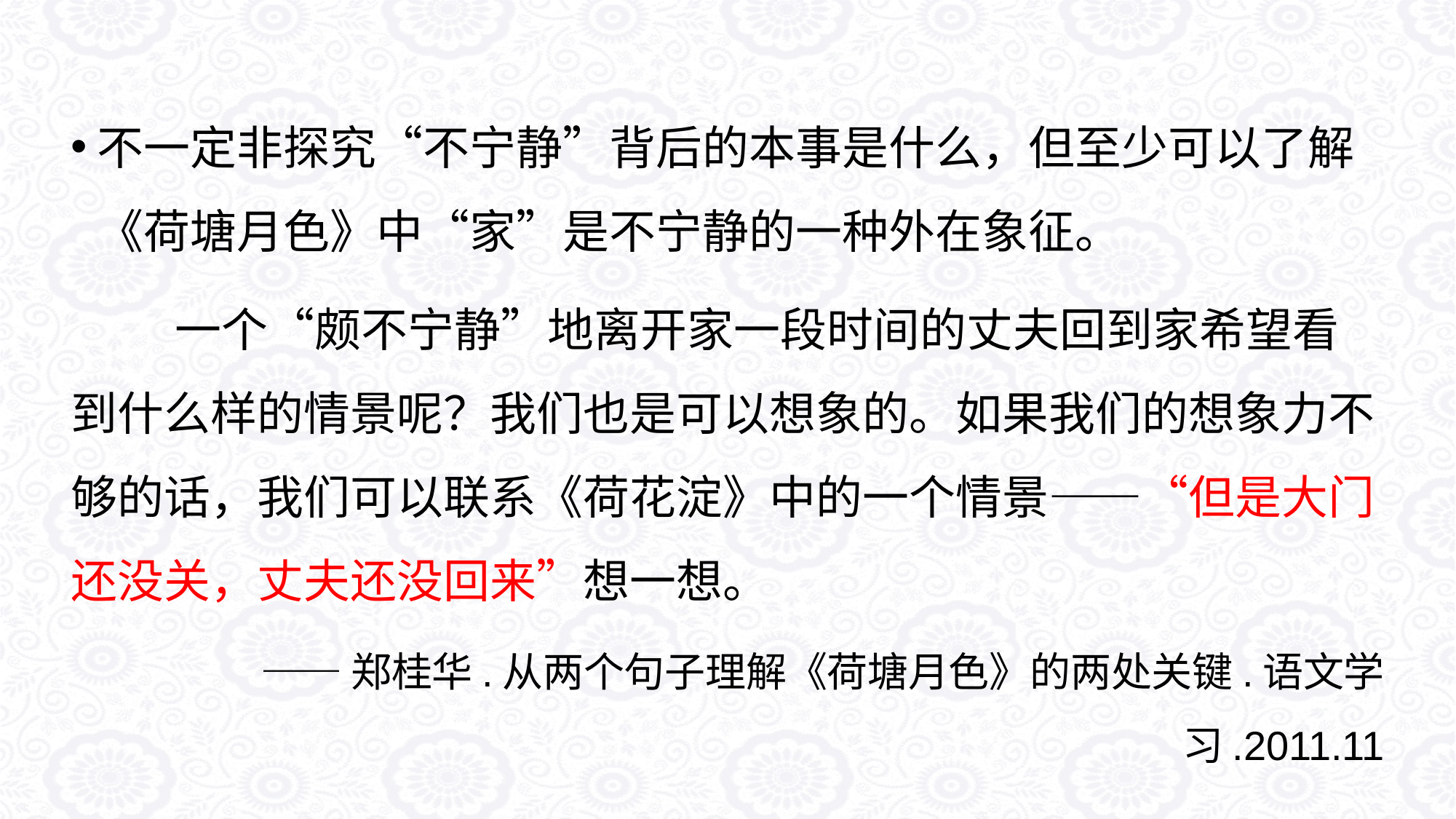

不一定非探究“不宁静”背后的本事是什么，但至少可以了解《荷塘月色》中“家”是不宁静的一种外在象征。
         一个“颇不宁静”地离开家一段时间的丈夫回到家希望看到什么样的情景呢？我们也是可以想象的。如果我们的想象力不够的话，我们可以联系《荷花淀》中的一个情景——“但是大门还没关，丈夫还没回来”想一想。
——郑桂华.从两个句子理解《荷塘月色》的两处关键.语文学习.2011.11